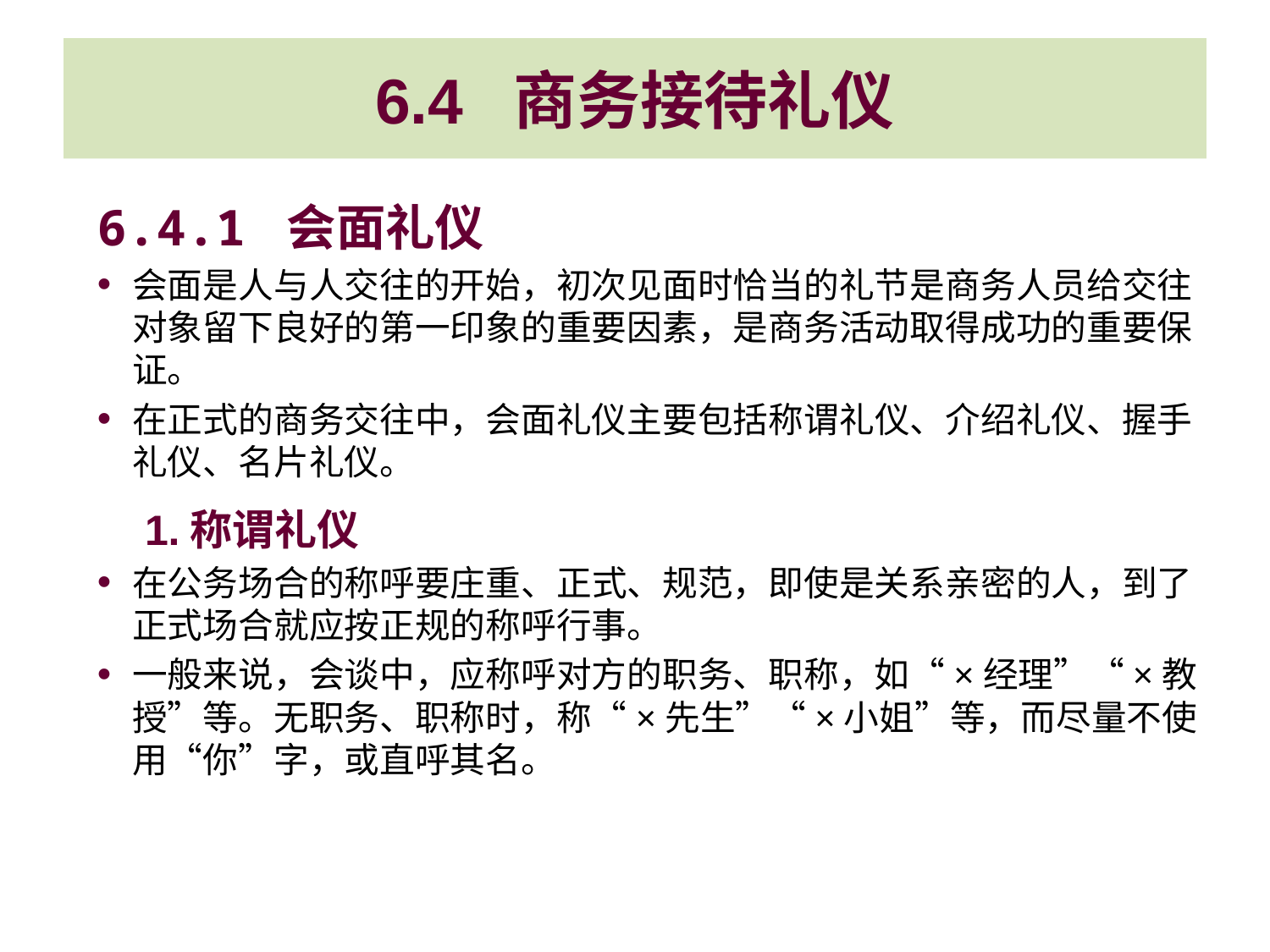

# 6.4  商务接待礼仪
6.4.1 会面礼仪
会面是人与人交往的开始，初次见面时恰当的礼节是商务人员给交往对象留下良好的第一印象的重要因素，是商务活动取得成功的重要保证。
在正式的商务交往中，会面礼仪主要包括称谓礼仪、介绍礼仪、握手礼仪、名片礼仪。
    1.称谓礼仪
在公务场合的称呼要庄重、正式、规范，即使是关系亲密的人，到了正式场合就应按正规的称呼行事。
一般来说，会谈中，应称呼对方的职务、职称，如“×经理”“×教授”等。无职务、职称时，称“×先生”“×小姐”等，而尽量不使用“你”字，或直呼其名。